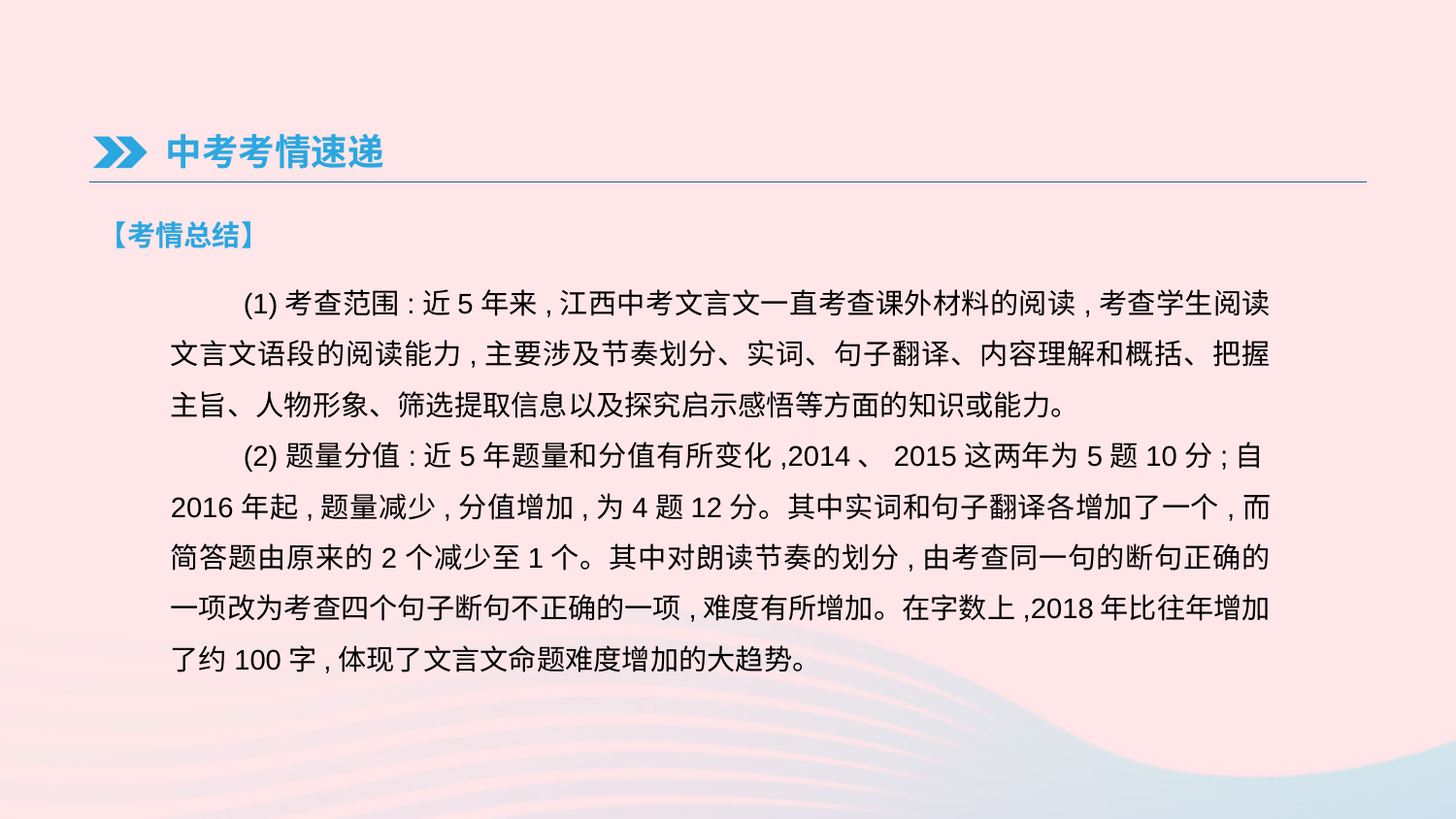

中考考情速递

【考情总结】
(1)考查范围:近5年来,江西中考文言文一直考查课外材料的阅读,考查学生阅读文言文语段的阅读能力,主要涉及节奏划分、实词、句子翻译、内容理解和概括、把握主旨、人物形象、筛选提取信息以及探究启示感悟等方面的知识或能力。
(2)题量分值:近5年题量和分值有所变化,2014、2015这两年为5题10分;自2016年起,题量减少,分值增加,为4题12分。其中实词和句子翻译各增加了一个,而简答题由原来的2个减少至1个。其中对朗读节奏的划分,由考查同一句的断句正确的一项改为考查四个句子断句不正确的一项,难度有所增加。在字数上,2018年比往年增加了约100字,体现了文言文命题难度增加的大趋势。